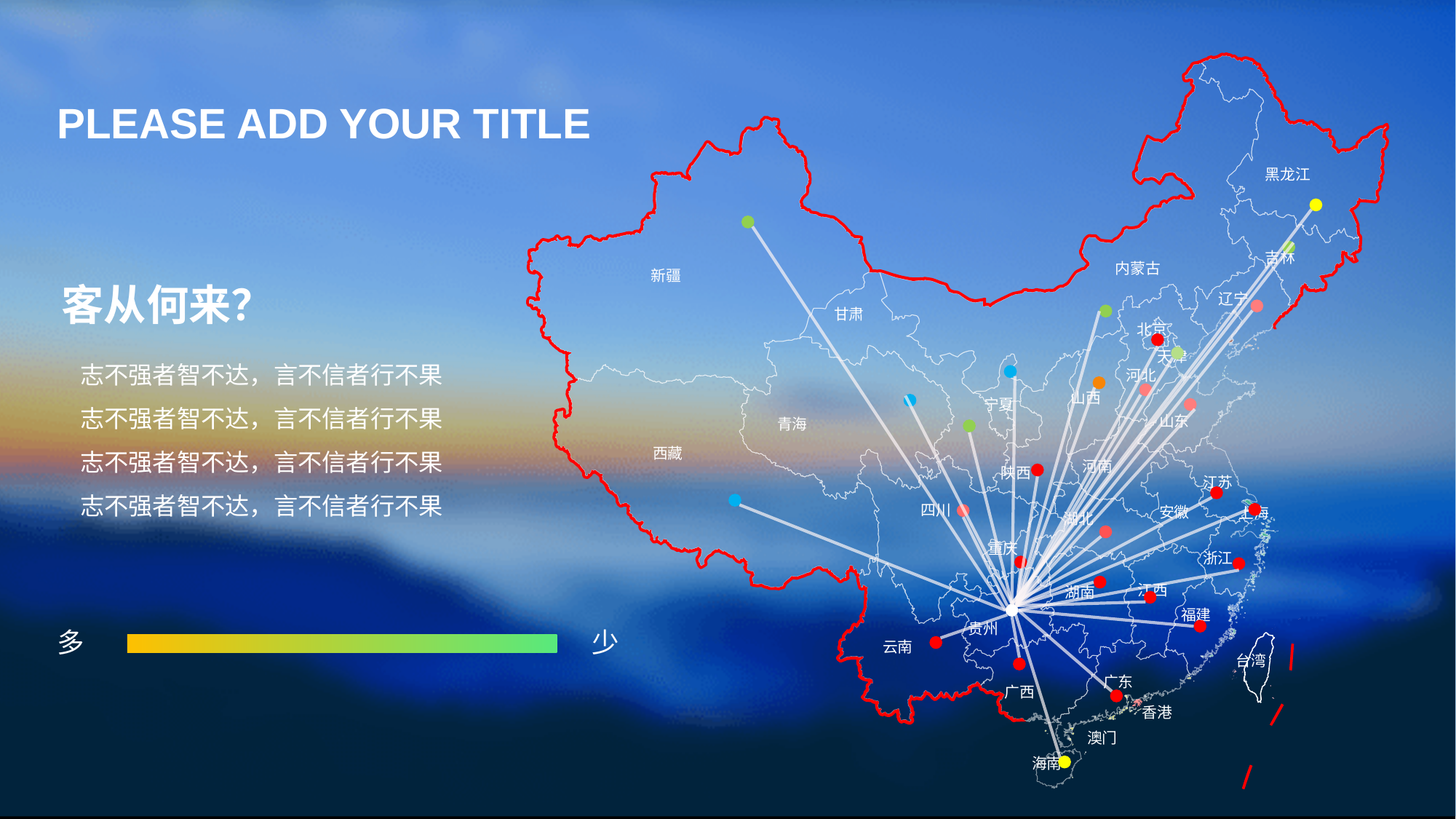

黑龙江

吉林
内蒙古

新疆

辽宁
甘肃
北京

天津

河北

山西
宁夏
山东
青海

西藏

河南
陕西
江苏

四川
安徽
上海

湖北

重庆
浙江

江西

湖南
福建

贵州

云南

台湾
广东
广西
香港

澳门
海南

PLEASE ADD YOUR TITLE
客从何来？
志不强者智不达，言不信者行不果志不强者智不达，言不信者行不果志不强者智不达，言不信者行不果志不强者智不达，言不信者行不果

多
少